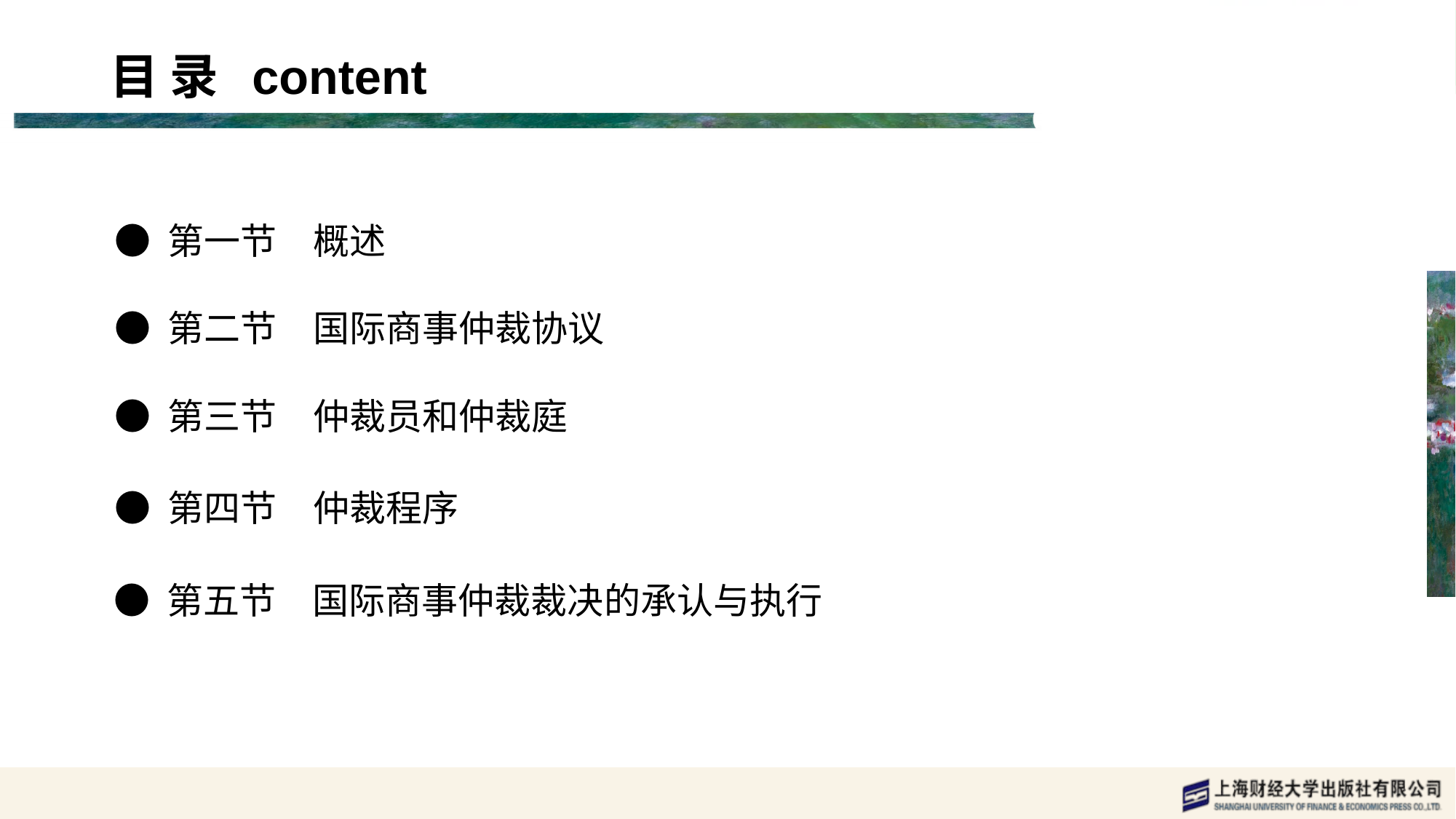

目 录  content
● 第一节　概述
● 第二节　国际商事仲裁协议
● 第三节　仲裁员和仲裁庭
● 第四节　仲裁程序
● 第五节　国际商事仲裁裁决的承认与执行